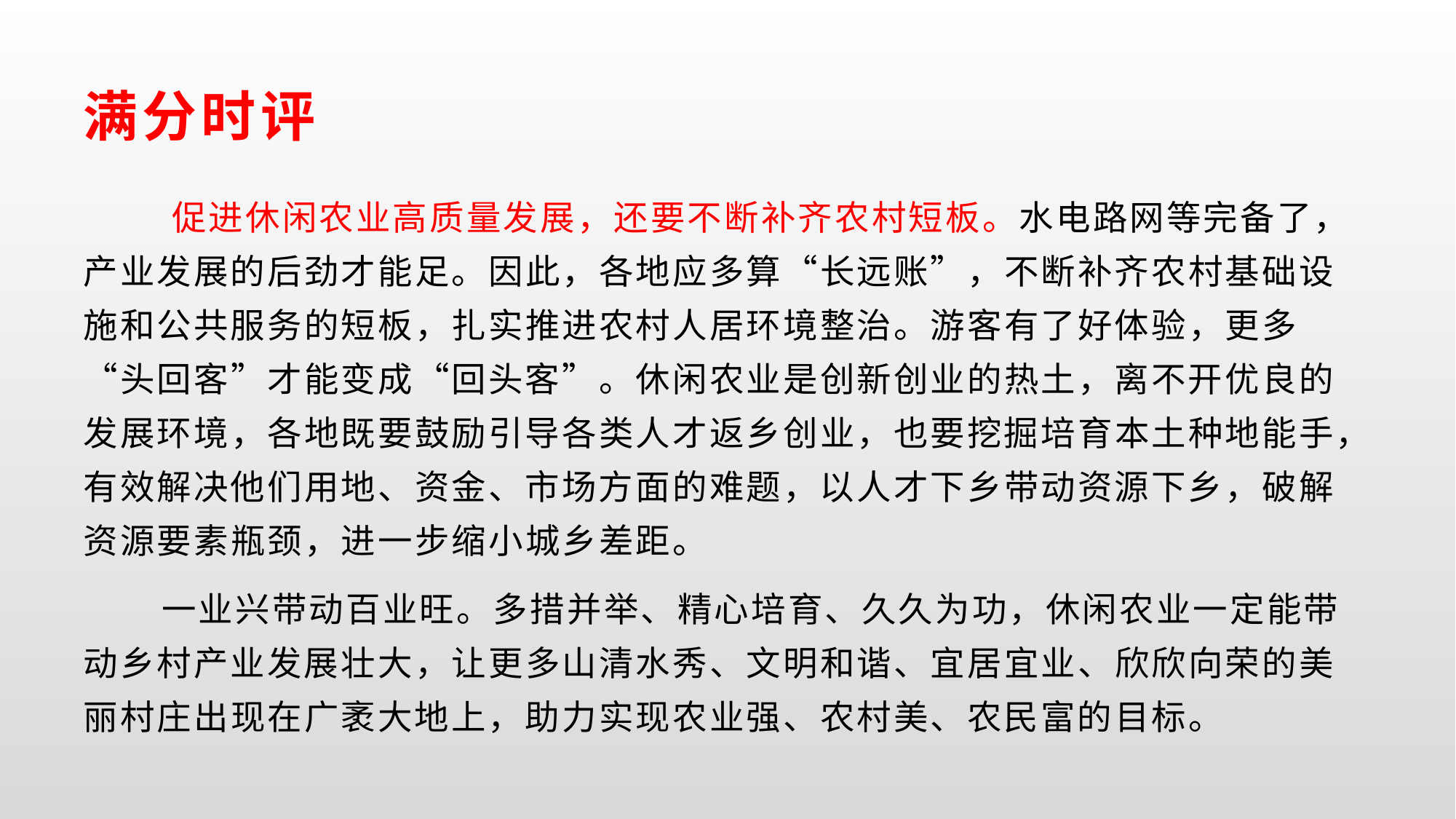

# 满分时评
        促进休闲农业高质量发展，还要不断补齐农村短板。水电路网等完备了，产业发展的后劲才能足。因此，各地应多算“长远账”，不断补齐农村基础设施和公共服务的短板，扎实推进农村人居环境整治。游客有了好体验，更多“头回客”才能变成“回头客”。休闲农业是创新创业的热土，离不开优良的发展环境，各地既要鼓励引导各类人才返乡创业，也要挖掘培育本土种地能手，有效解决他们用地、资金、市场方面的难题，以人才下乡带动资源下乡，破解资源要素瓶颈，进一步缩小城乡差距。
       一业兴带动百业旺。多措并举、精心培育、久久为功，休闲农业一定能带动乡村产业发展壮大，让更多山清水秀、文明和谐、宜居宜业、欣欣向荣的美丽村庄出现在广袤大地上，助力实现农业强、农村美、农民富的目标。